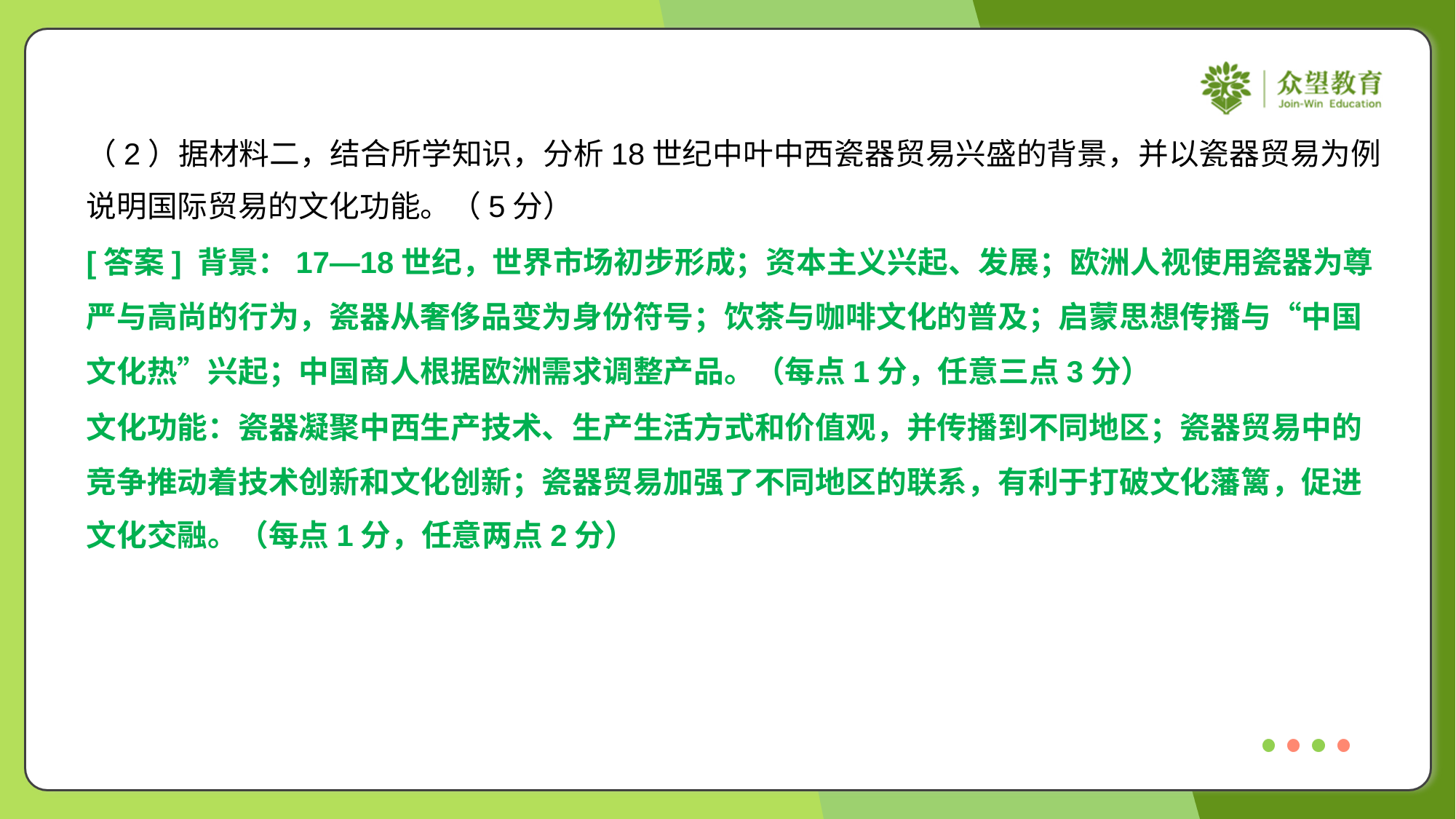

（2）据材料二，结合所学知识，分析18世纪中叶中西瓷器贸易兴盛的背景，并以瓷器贸易为例
说明国际贸易的文化功能。（5分）
[答案] 背景：17—18世纪，世界市场初步形成；资本主义兴起、发展；欧洲人视使用瓷器为尊
严与高尚的行为，瓷器从奢侈品变为身份符号；饮茶与咖啡文化的普及；启蒙思想传播与“中国
文化热”兴起；中国商人根据欧洲需求调整产品。（每点1分，任意三点3分）
文化功能：瓷器凝聚中西生产技术、生产生活方式和价值观，并传播到不同地区；瓷器贸易中的
竞争推动着技术创新和文化创新；瓷器贸易加强了不同地区的联系，有利于打破文化藩篱，促进
文化交融。（每点1分，任意两点2分）